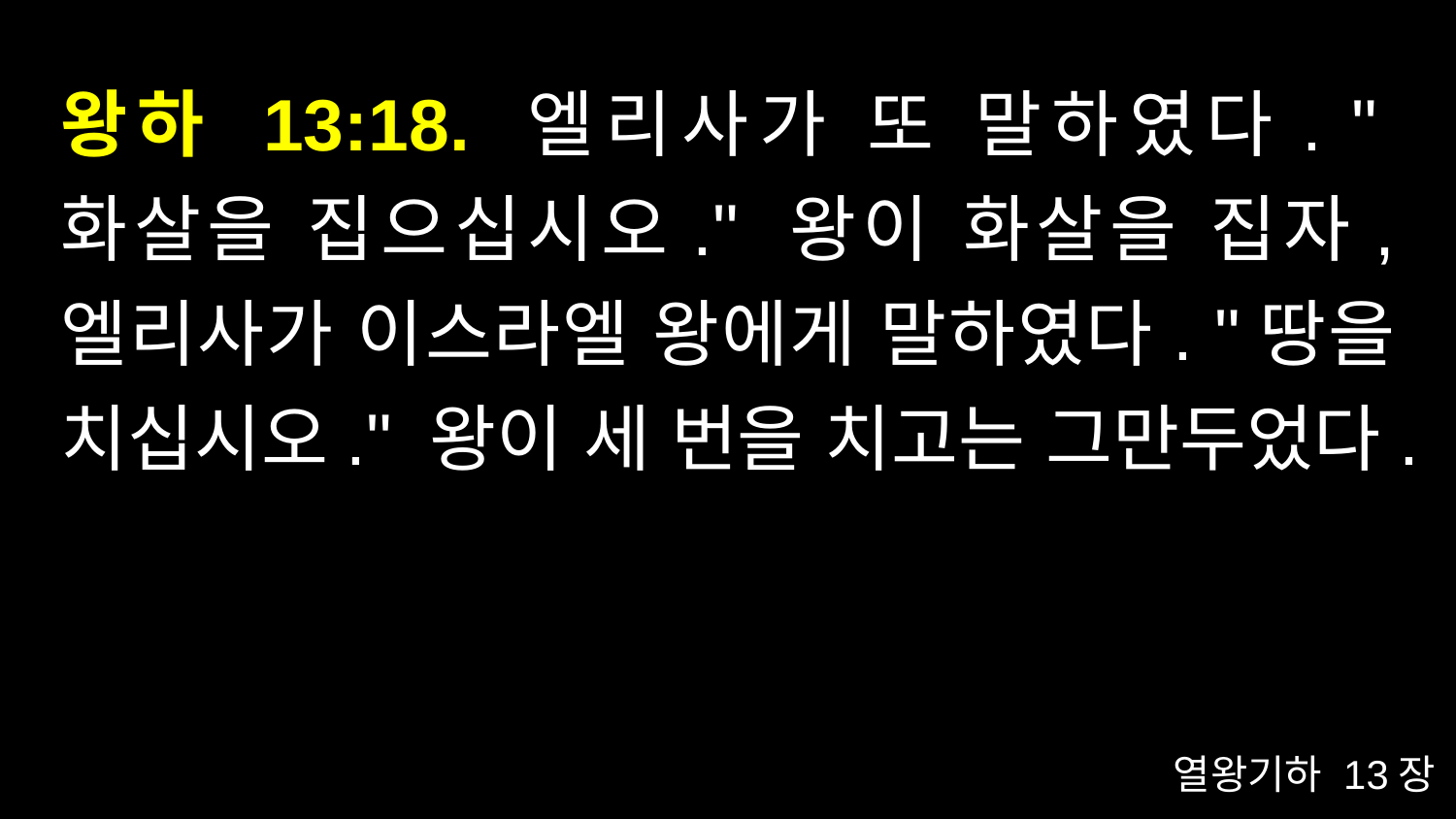

# 왕하 13:18. 엘리사가 또 말하였다. "화살을 집으십시오." 왕이 화살을 집자, 엘리사가 이스라엘 왕에게 말하였다. "땅을 치십시오." 왕이 세 번을 치고는 그만두었다.
열왕기하 13장